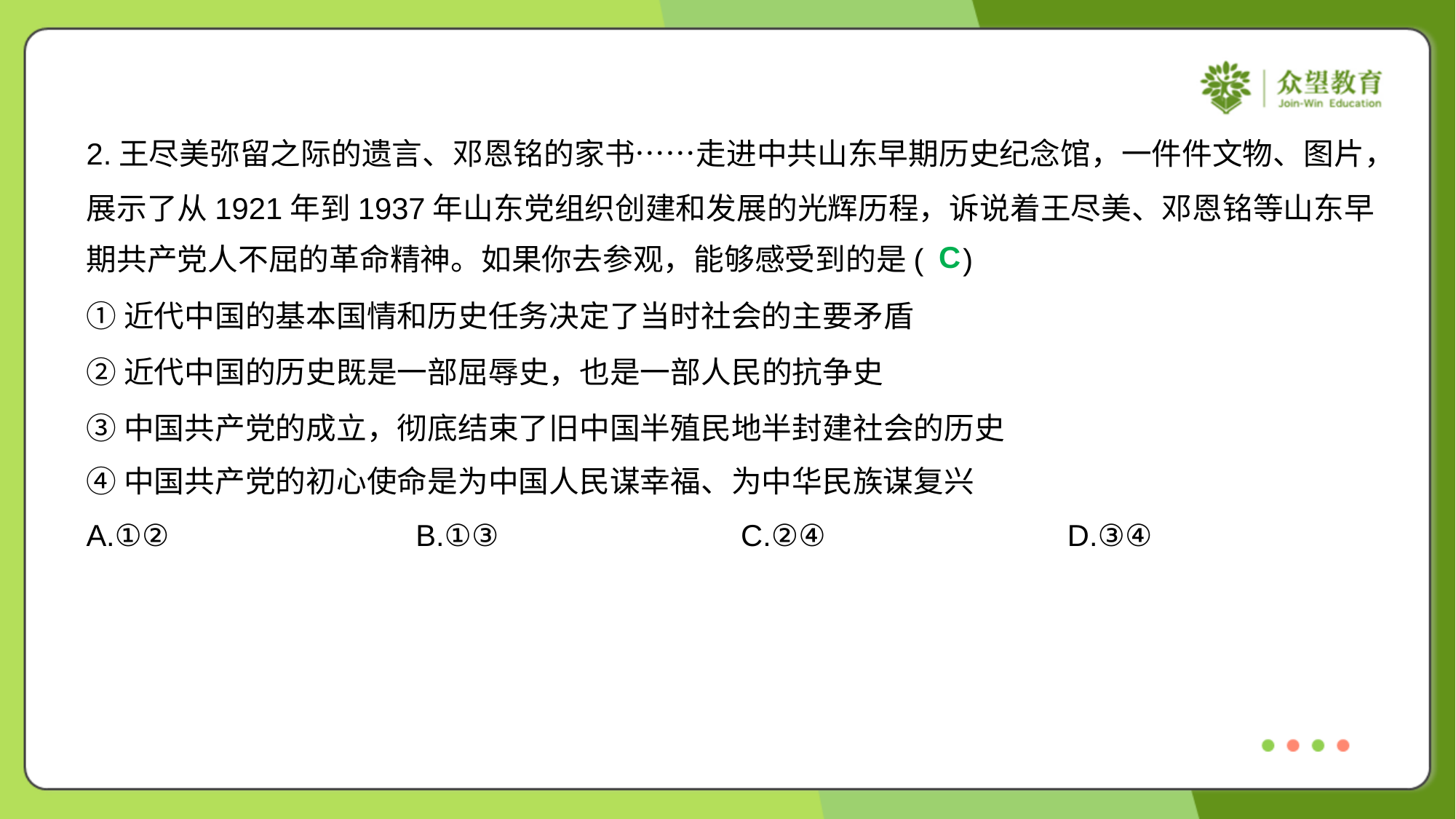

2.王尽美弥留之际的遗言、邓恩铭的家书……走进中共山东早期历史纪念馆，一件件文物、图片，
展示了从1921年到1937年山东党组织创建和发展的光辉历程，诉说着王尽美、邓恩铭等山东早
期共产党人不屈的革命精神。如果你去参观，能够感受到的是(     )
C
①近代中国的基本国情和历史任务决定了当时社会的主要矛盾
②近代中国的历史既是一部屈辱史，也是一部人民的抗争史
③中国共产党的成立，彻底结束了旧中国半殖民地半封建社会的历史
④中国共产党的初心使命是为中国人民谋幸福、为中华民族谋复兴
A.①②	B.①③	C.②④	D.③④